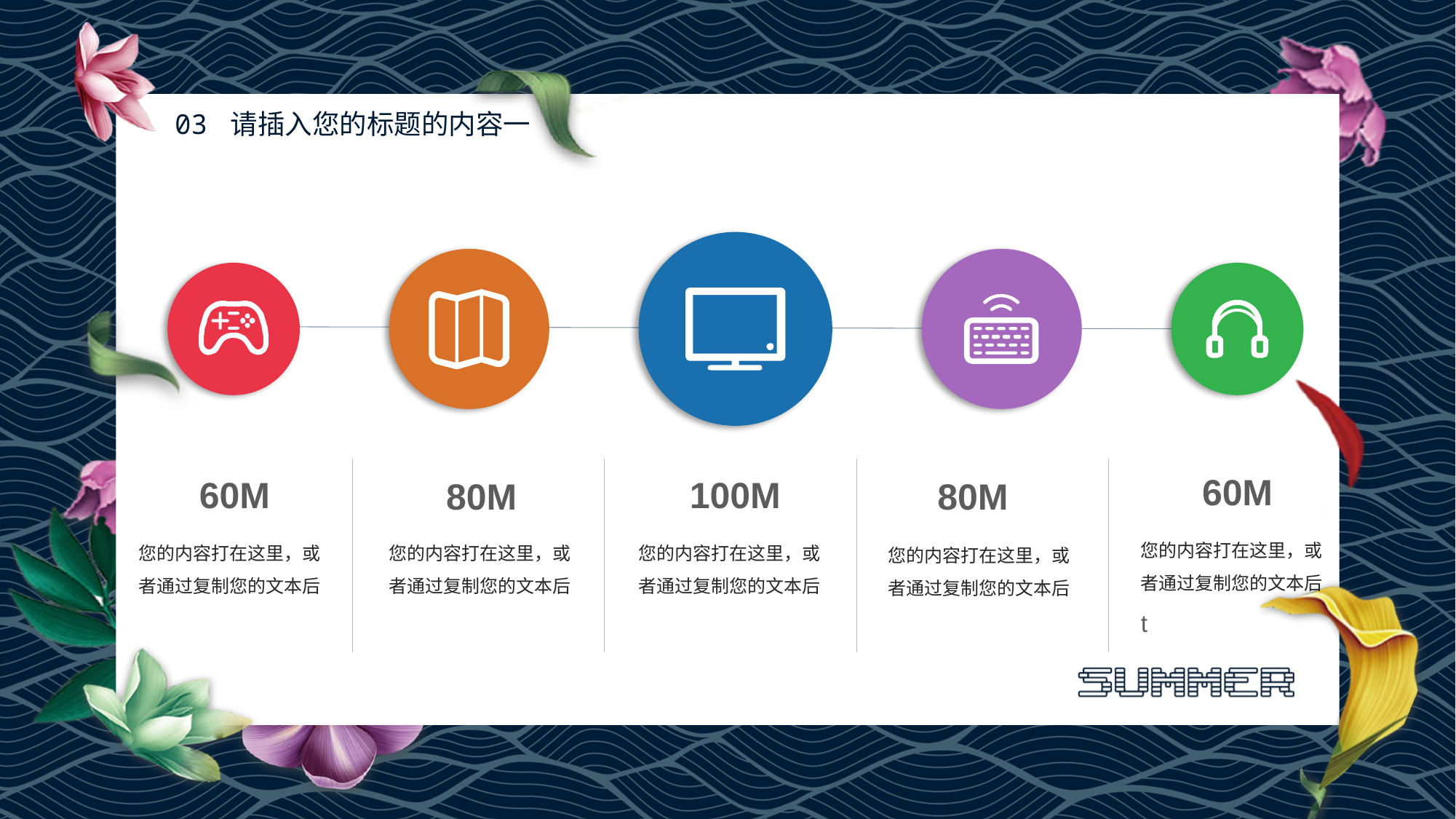

60M
您的内容打在这里，或者通过复制您的文本后t
60M
您的内容打在这里，或者通过复制您的文本后
100M
您的内容打在这里，或者通过复制您的文本后
80M
您的内容打在这里，或者通过复制您的文本后
80M
您的内容打在这里，或者通过复制您的文本后